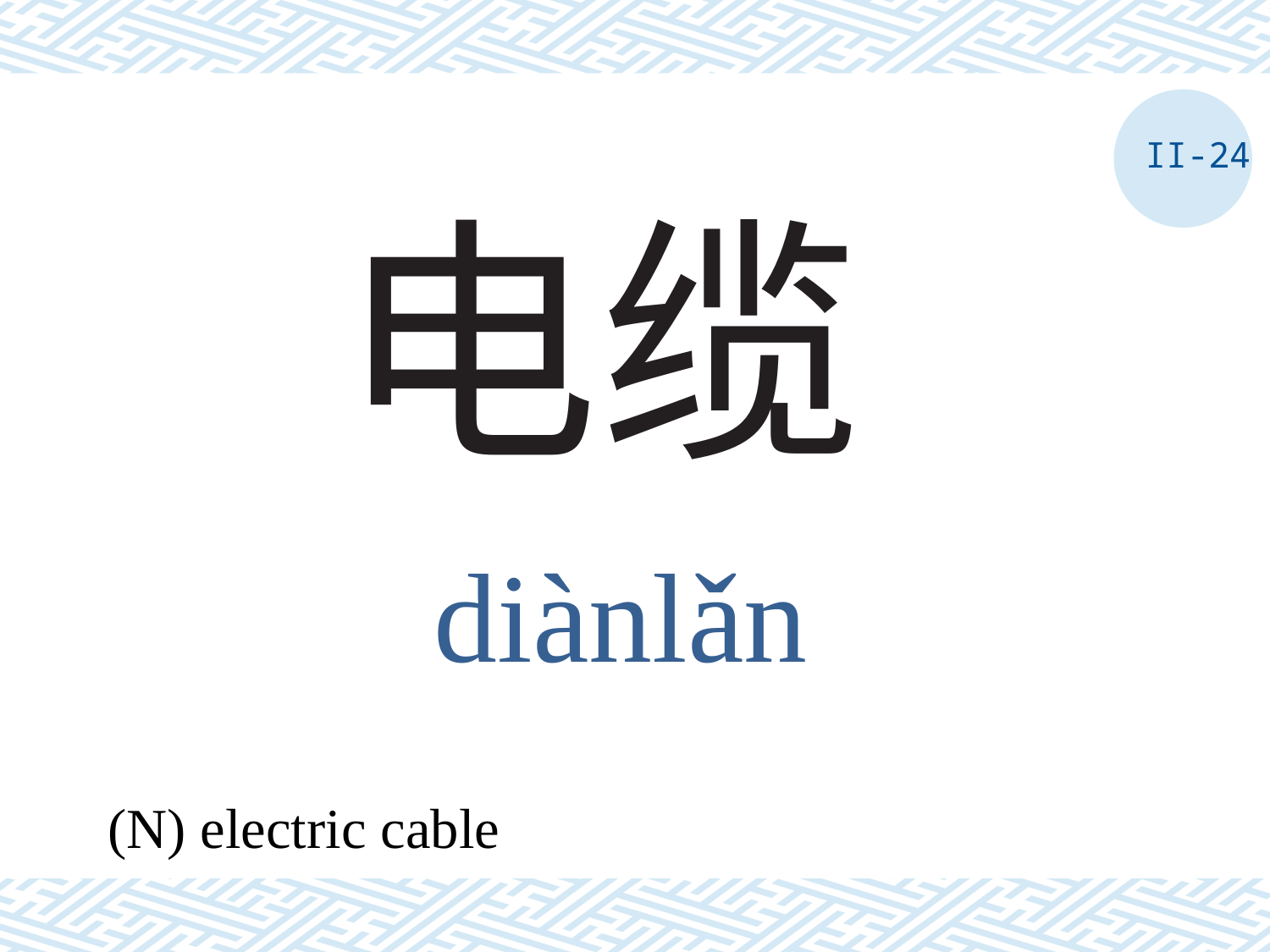

II-24

# 电缆
diànlǎn
(N) electric cable